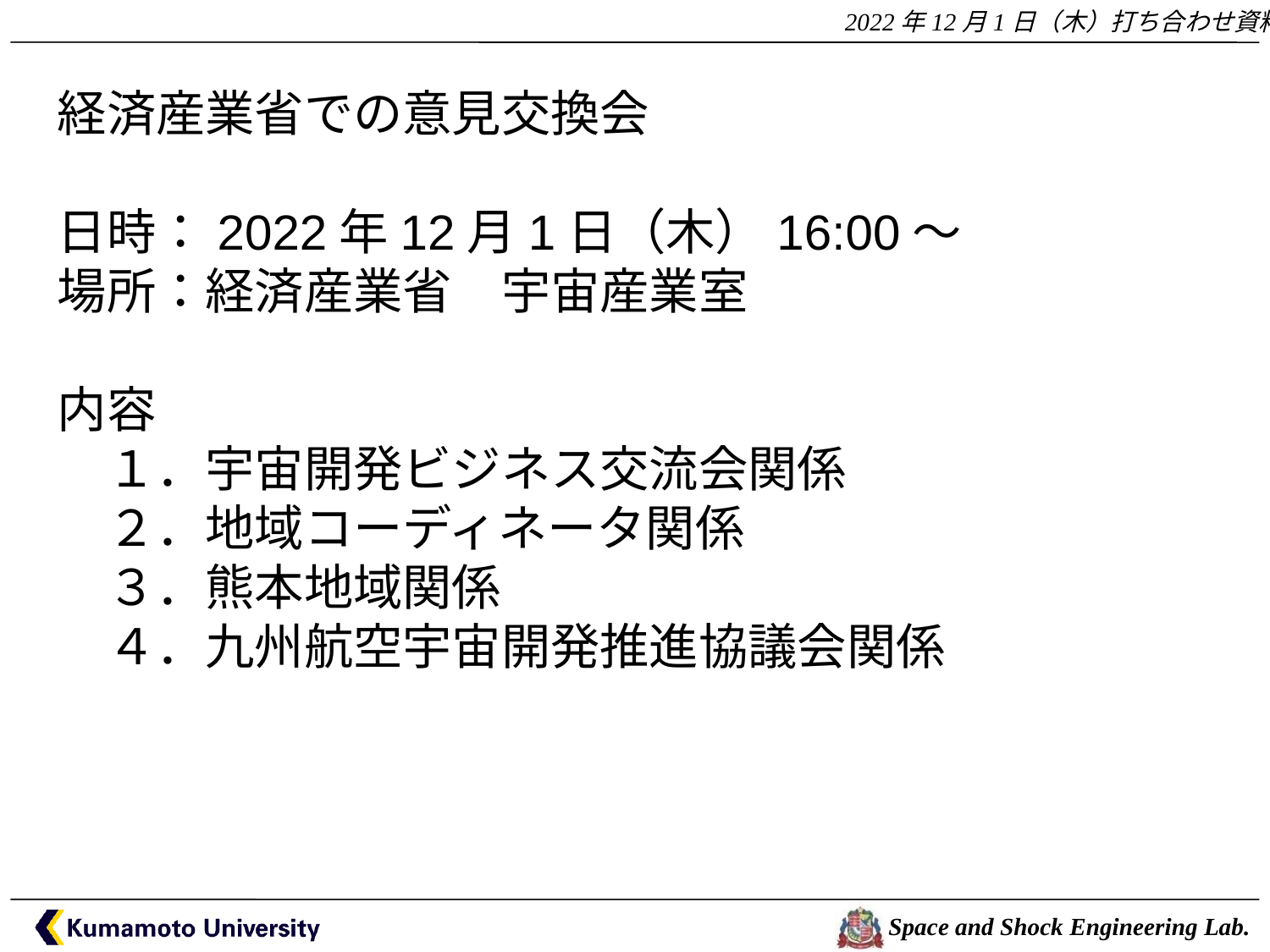

経済産業省での意見交換会

日時：2022年12月1日（木）16:00～
場所：経済産業省　宇宙産業室

内容
　１．宇宙開発ビジネス交流会関係
　２．地域コーディネータ関係
　３．熊本地域関係
　４．九州航空宇宙開発推進協議会関係